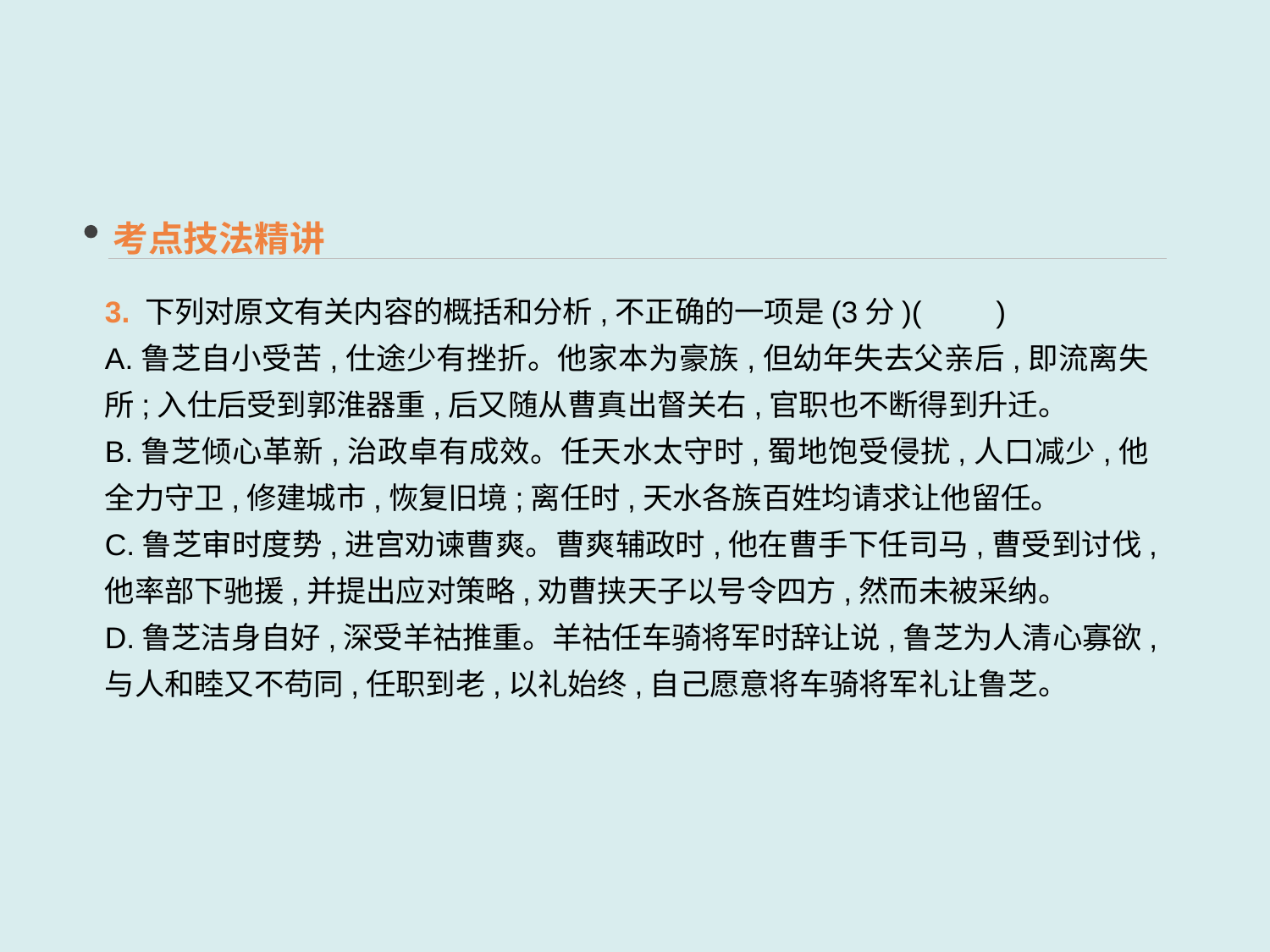

考点技法精讲

3. 下列对原文有关内容的概括和分析,不正确的一项是(3分)(　　)
A.鲁芝自小受苦,仕途少有挫折。他家本为豪族,但幼年失去父亲后,即流离失所;入仕后受到郭淮器重,后又随从曹真出督关右,官职也不断得到升迁。
B.鲁芝倾心革新,治政卓有成效。任天水太守时,蜀地饱受侵扰,人口减少,他全力守卫,修建城市,恢复旧境;离任时,天水各族百姓均请求让他留任。
C.鲁芝审时度势,进宫劝谏曹爽。曹爽辅政时,他在曹手下任司马,曹受到讨伐,他率部下驰援,并提出应对策略,劝曹挟天子以号令四方,然而未被采纳。
D.鲁芝洁身自好,深受羊祜推重。羊祜任车骑将军时辞让说,鲁芝为人清心寡欲,与人和睦又不苟同,任职到老,以礼始终,自己愿意将车骑将军礼让鲁芝。